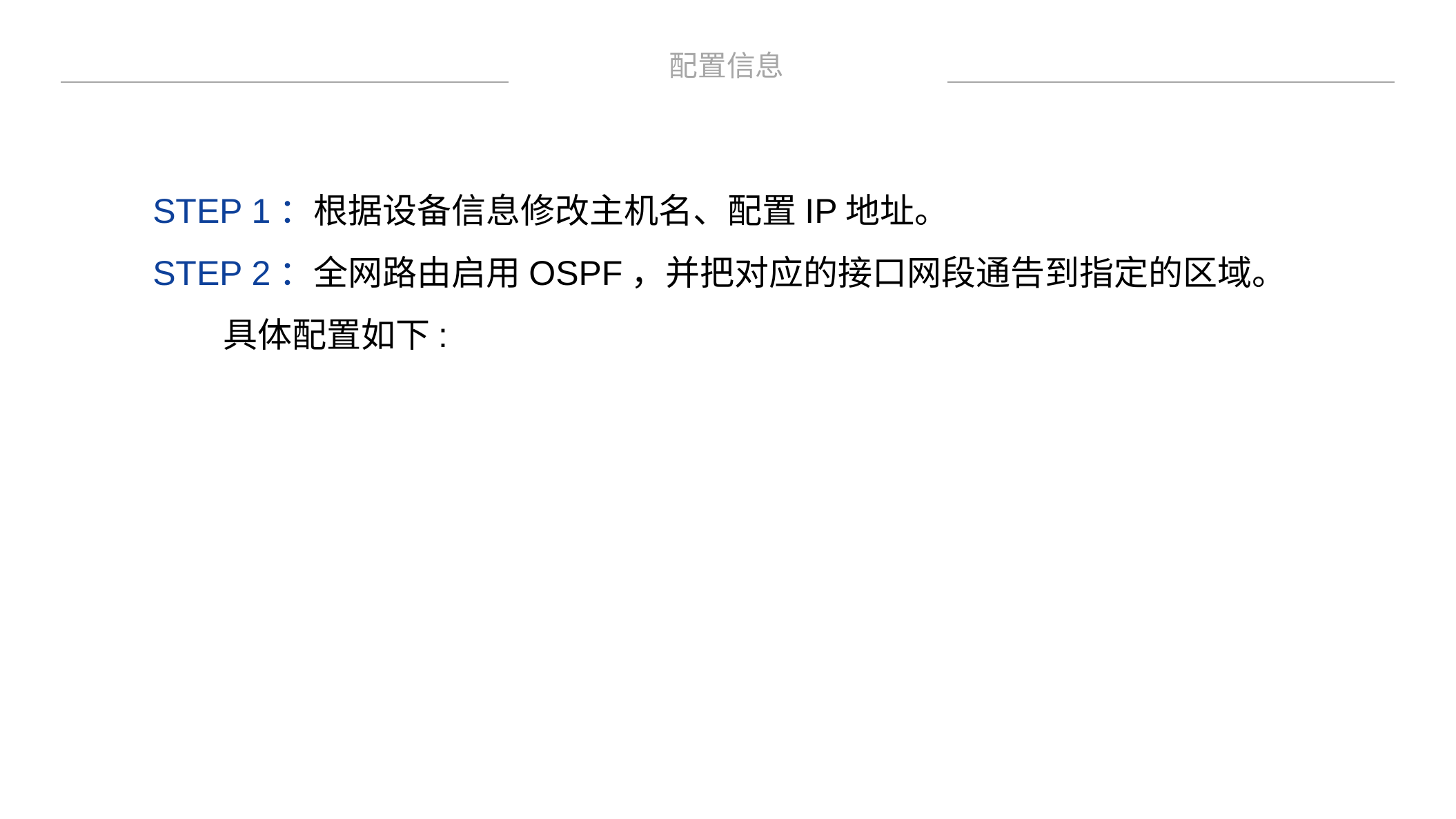

配置信息
STEP 1：根据设备信息修改主机名、配置IP地址。
STEP 2：全网路由启用OSPF，并把对应的接口网段通告到指定的区域。
        具体配置如下: